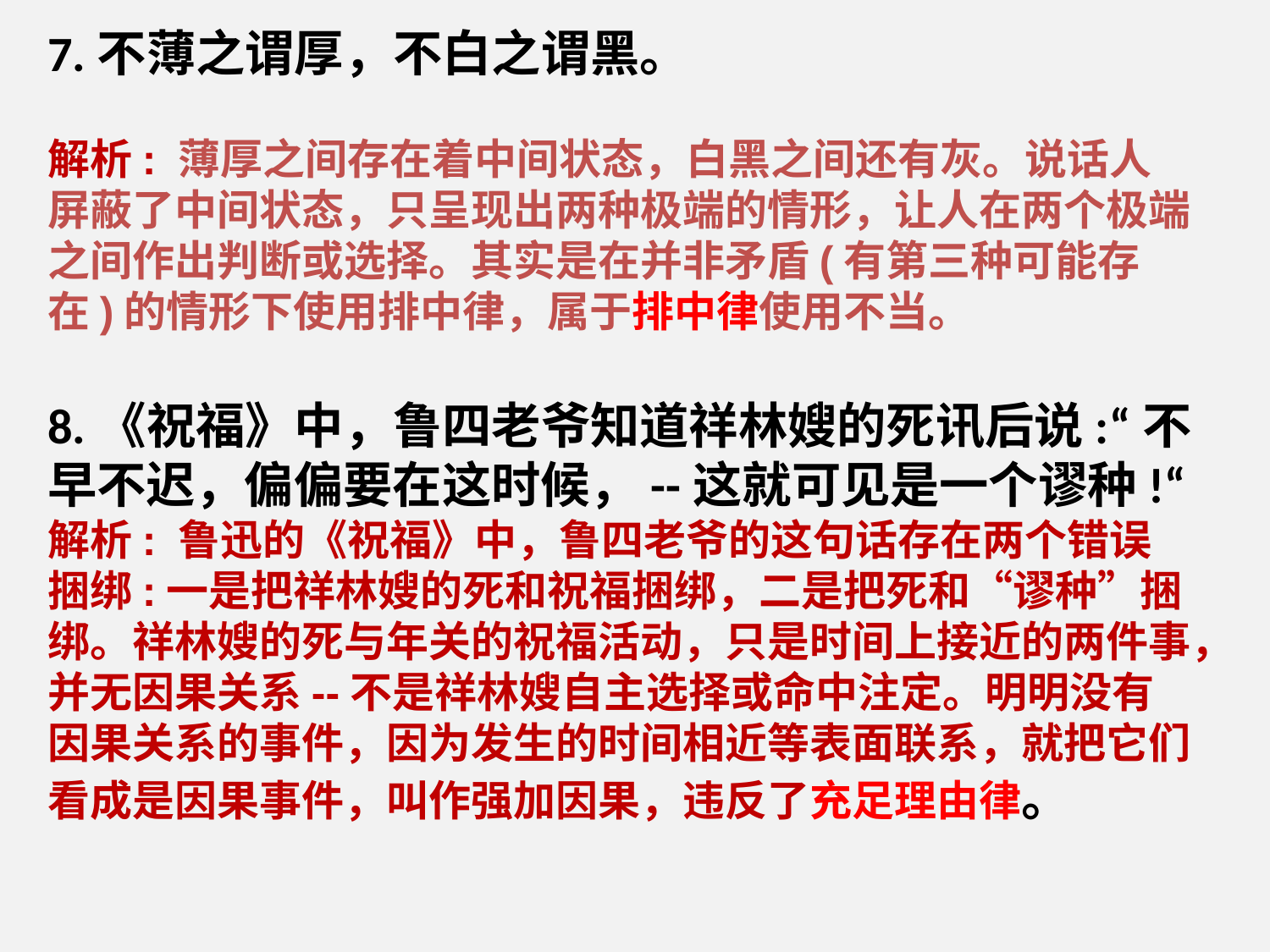

7.不薄之谓厚，不白之谓黑。

解析: 薄厚之间存在着中间状态，白黑之间还有灰。说话人屏蔽了中间状态，只呈现出两种极端的情形，让人在两个极端之间作出判断或选择。其实是在并非矛盾(有第三种可能存在)的情形下使用排中律，属于排中律使用不当。

8.《祝福》中，鲁四老爷知道祥林嫂的死讯后说:“不早不迟，偏偏要在这时候，--这就可见是一个谬种!“
解析: 鲁迅的《祝福》中，鲁四老爷的这句话存在两个错误捆绑:一是把祥林嫂的死和祝福捆绑，二是把死和“谬种”捆绑。祥林嫂的死与年关的祝福活动，只是时间上接近的两件事，并无因果关系--不是祥林嫂自主选择或命中注定。明明没有因果关系的事件，因为发生的时间相近等表面联系，就把它们看成是因果事件，叫作强加因果，违反了充足理由律。